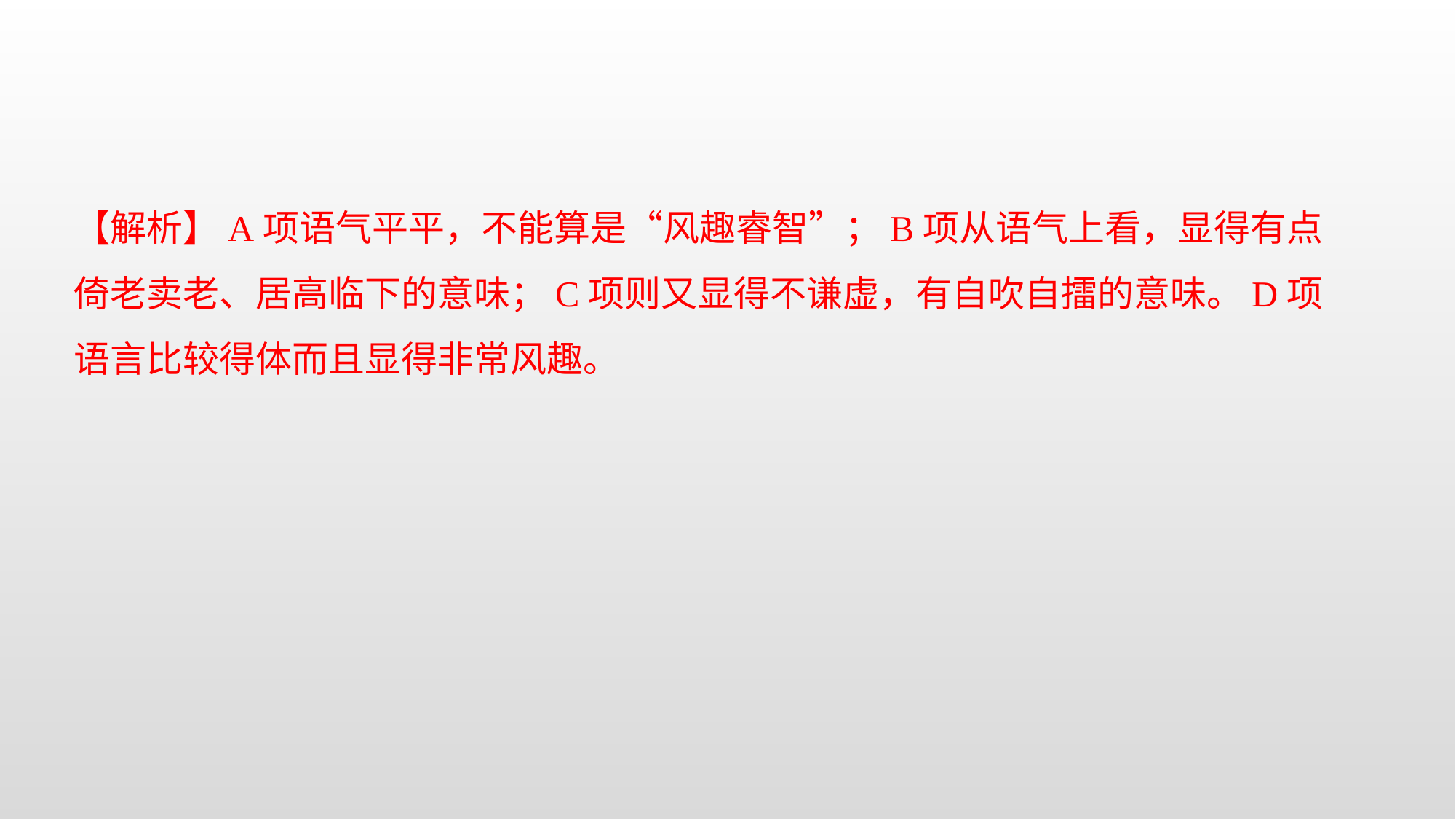

【解析】A项语气平平，不能算是“风趣睿智”；B项从语气上看，显得有点倚老卖老、居高临下的意味；C项则又显得不谦虚，有自吹自擂的意味。D项语言比较得体而且显得非常风趣。